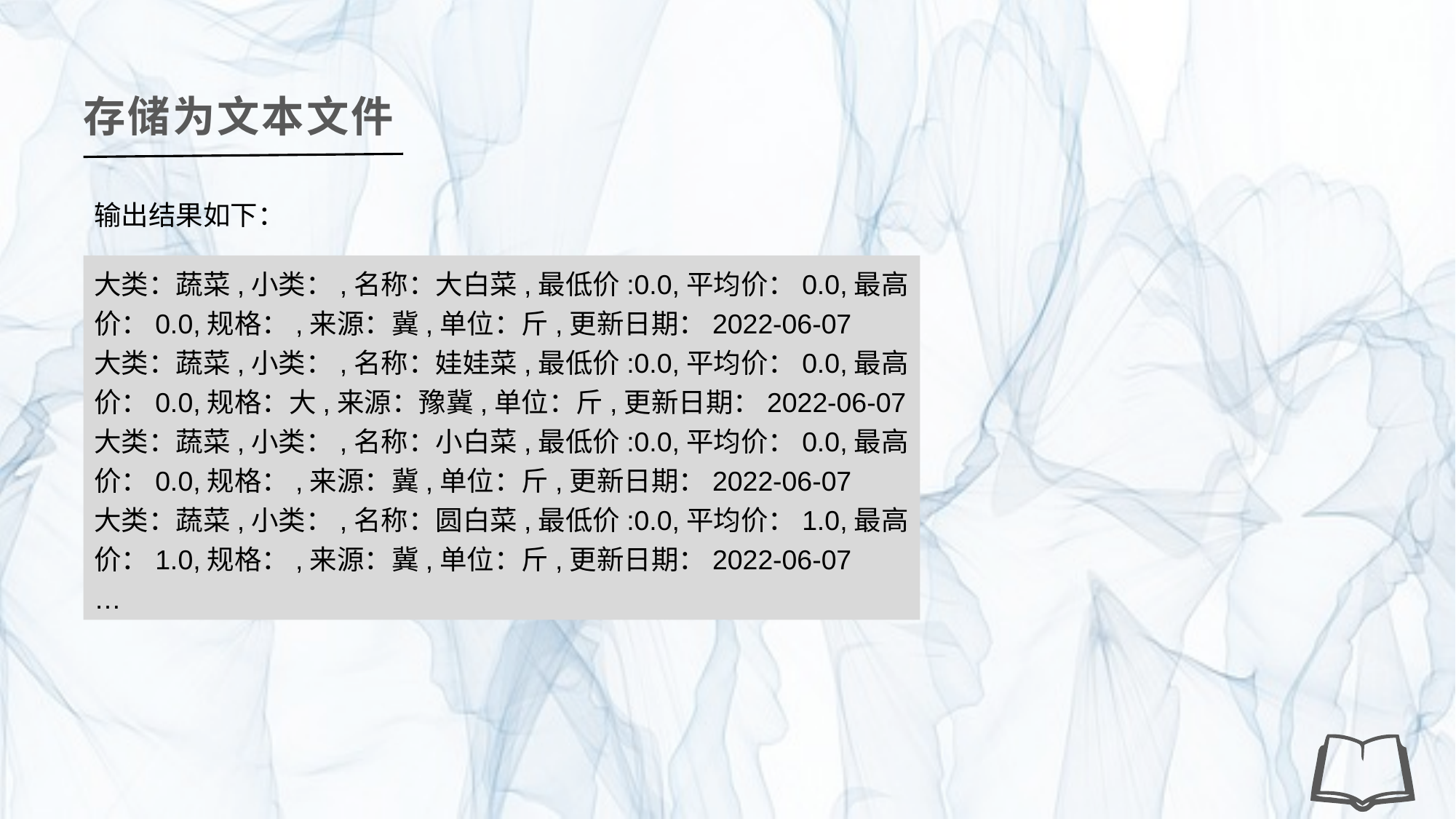

存储为文本文件
输出结果如下：
大类：蔬菜,小类：,名称：大白菜,最低价:0.0,平均价：0.0,最高价：0.0,规格：,来源：冀,单位：斤,更新日期：2022-06-07
大类：蔬菜,小类：,名称：娃娃菜,最低价:0.0,平均价：0.0,最高价：0.0,规格：大,来源：豫冀,单位：斤,更新日期：2022-06-07
大类：蔬菜,小类：,名称：小白菜,最低价:0.0,平均价：0.0,最高价：0.0,规格：,来源：冀,单位：斤,更新日期：2022-06-07
大类：蔬菜,小类：,名称：圆白菜,最低价:0.0,平均价：1.0,最高价：1.0,规格：,来源：冀,单位：斤,更新日期：2022-06-07
…

12